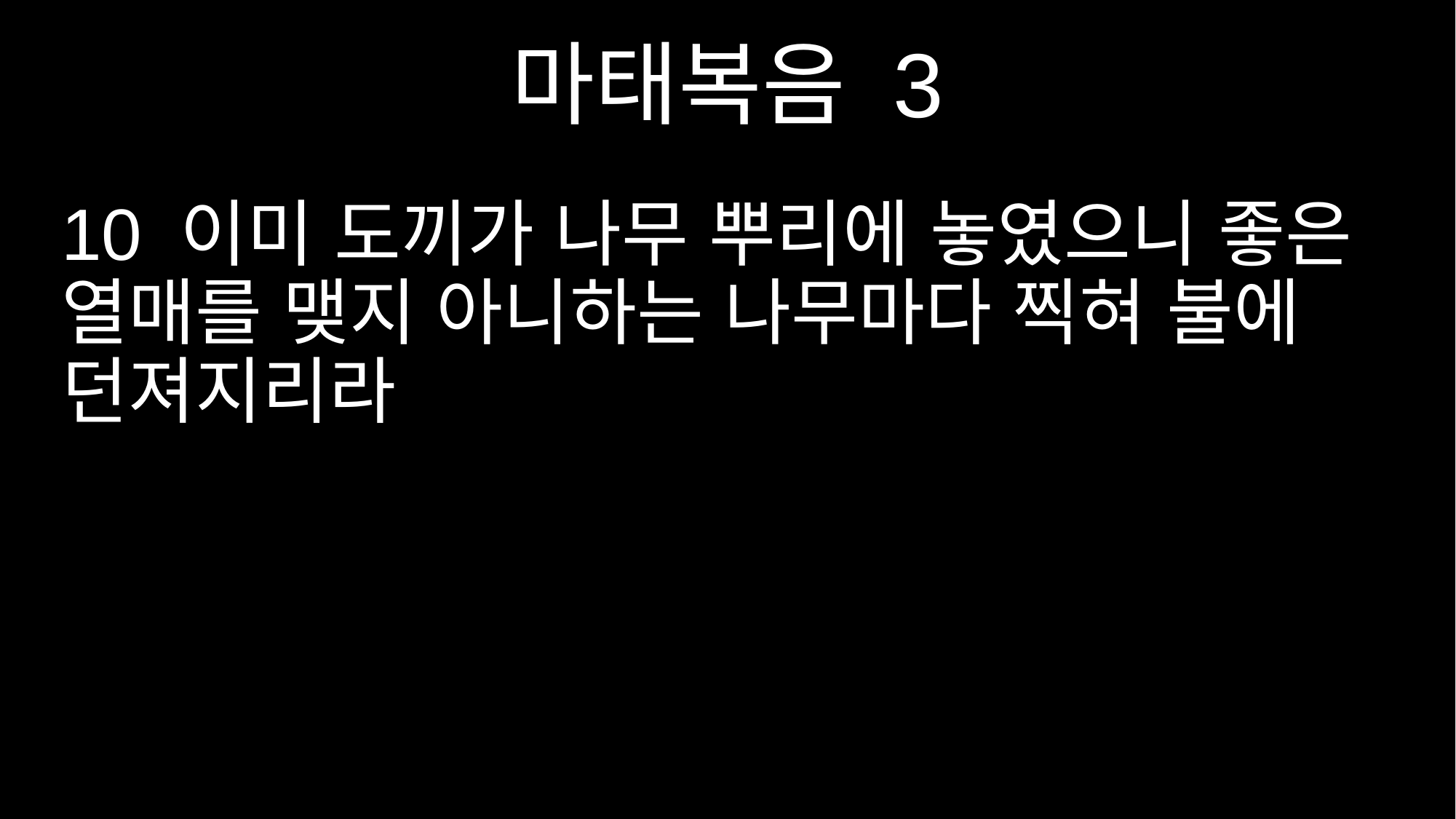

마태복음 3
10 이미 도끼가 나무 뿌리에 놓였으니 좋은 열매를 맺지 아니하는 나무마다 찍혀 불에 던져지리라